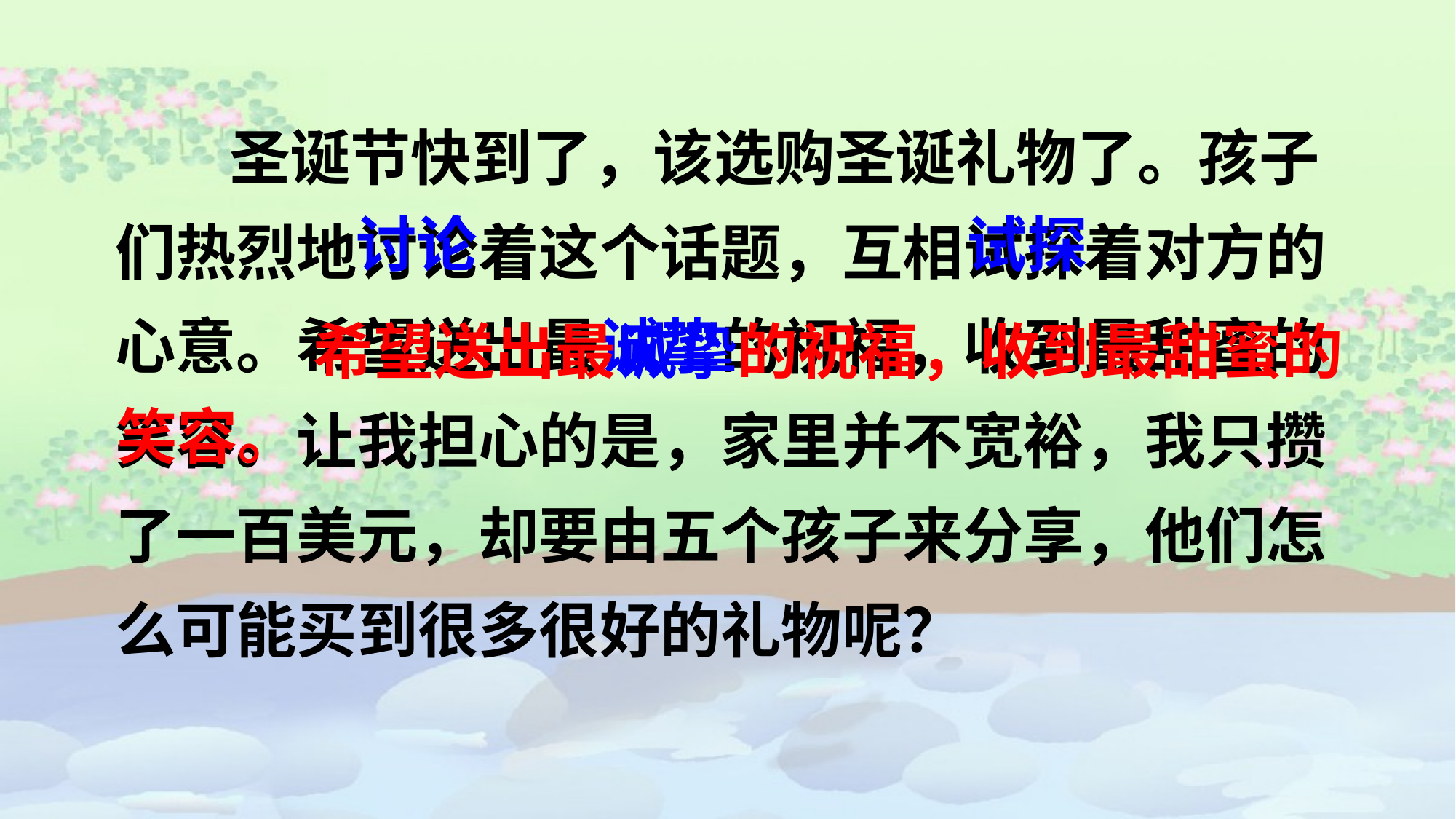

圣诞节快到了，该选购圣诞礼物了。孩子们热烈地讨论着这个话题，互相试探着对方的心意。希望送出最诚挚的祝福，收到最甜蜜的笑容。让我担心的是，家里并不宽裕，我只攒了一百美元，却要由五个孩子来分享，他们怎么可能买到很多很好的礼物呢？

讨论
试探
             希望送出最诚挚的祝福，收到最甜蜜的
笑容。